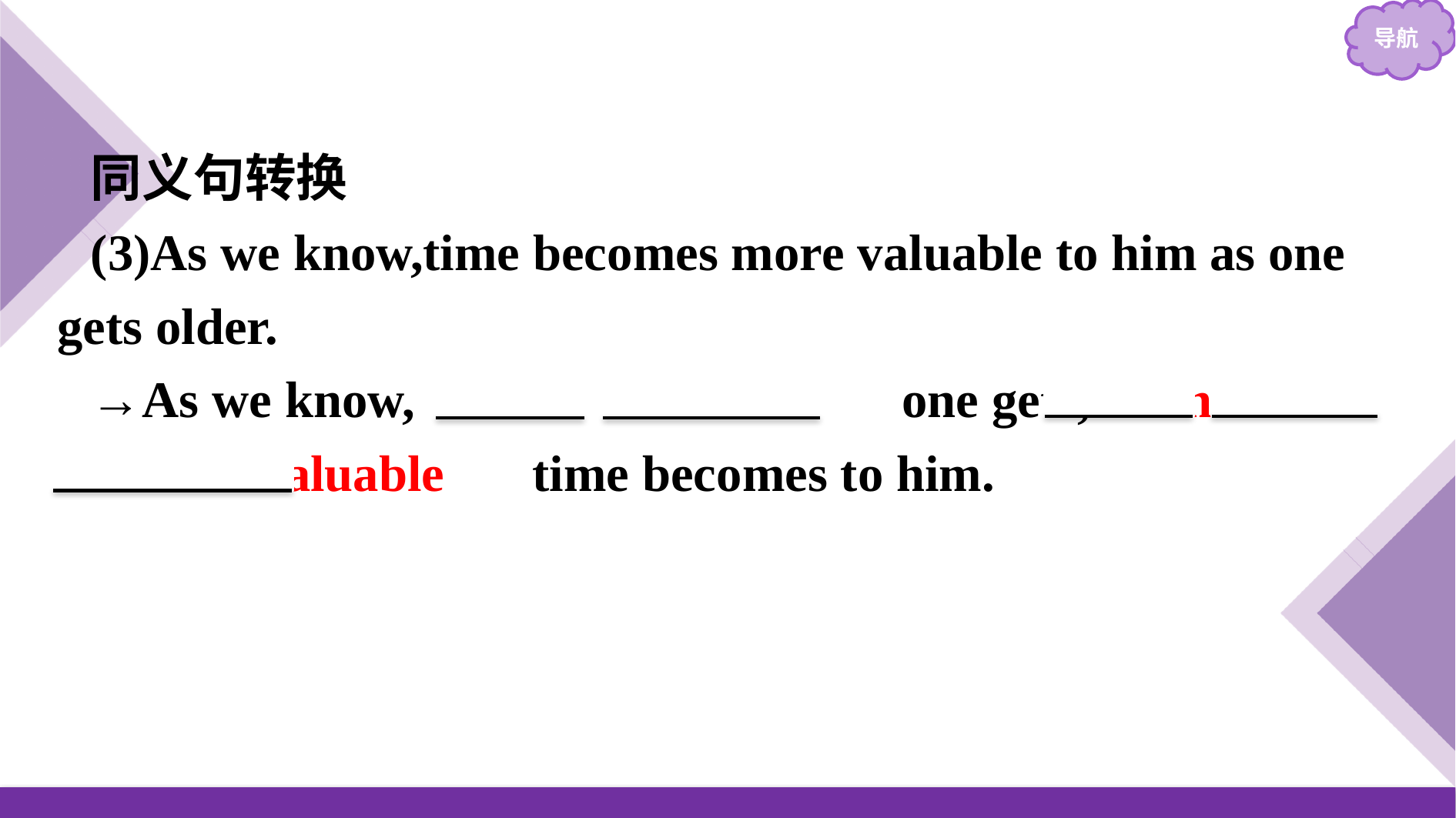

同义句转换
(3)As we know,time becomes more valuable to him as one gets older.
→As we know,　the　 　older　 one gets,　the　 more 　valuable　 time becomes to him.